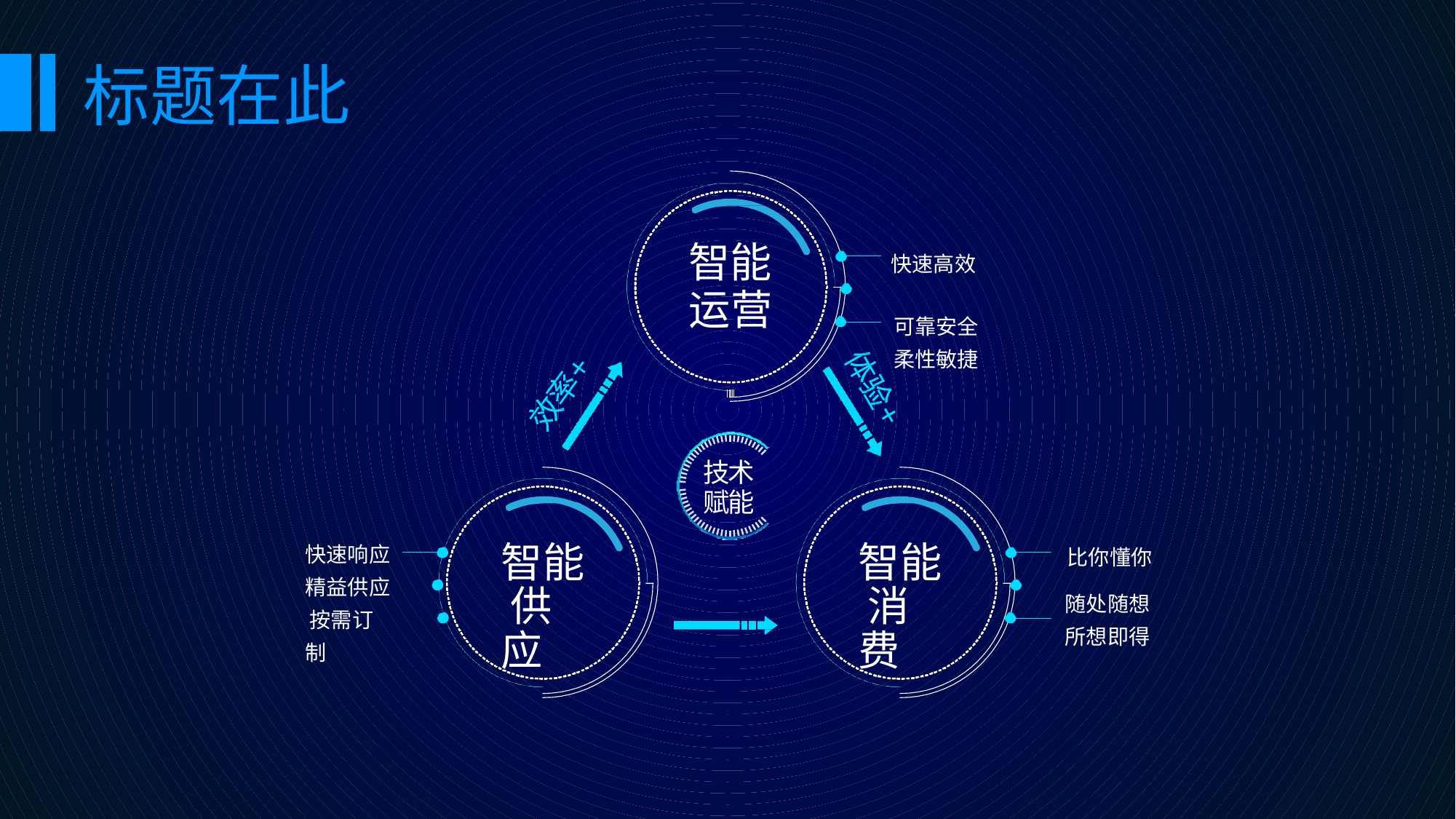

标题在此

智能
运营
快速高效

可靠安全  柔性敏捷

技术赋能

快速响应 精益供应  按需订制
智能  供应
智能  消费
比你懂你

随处随想
所想即得